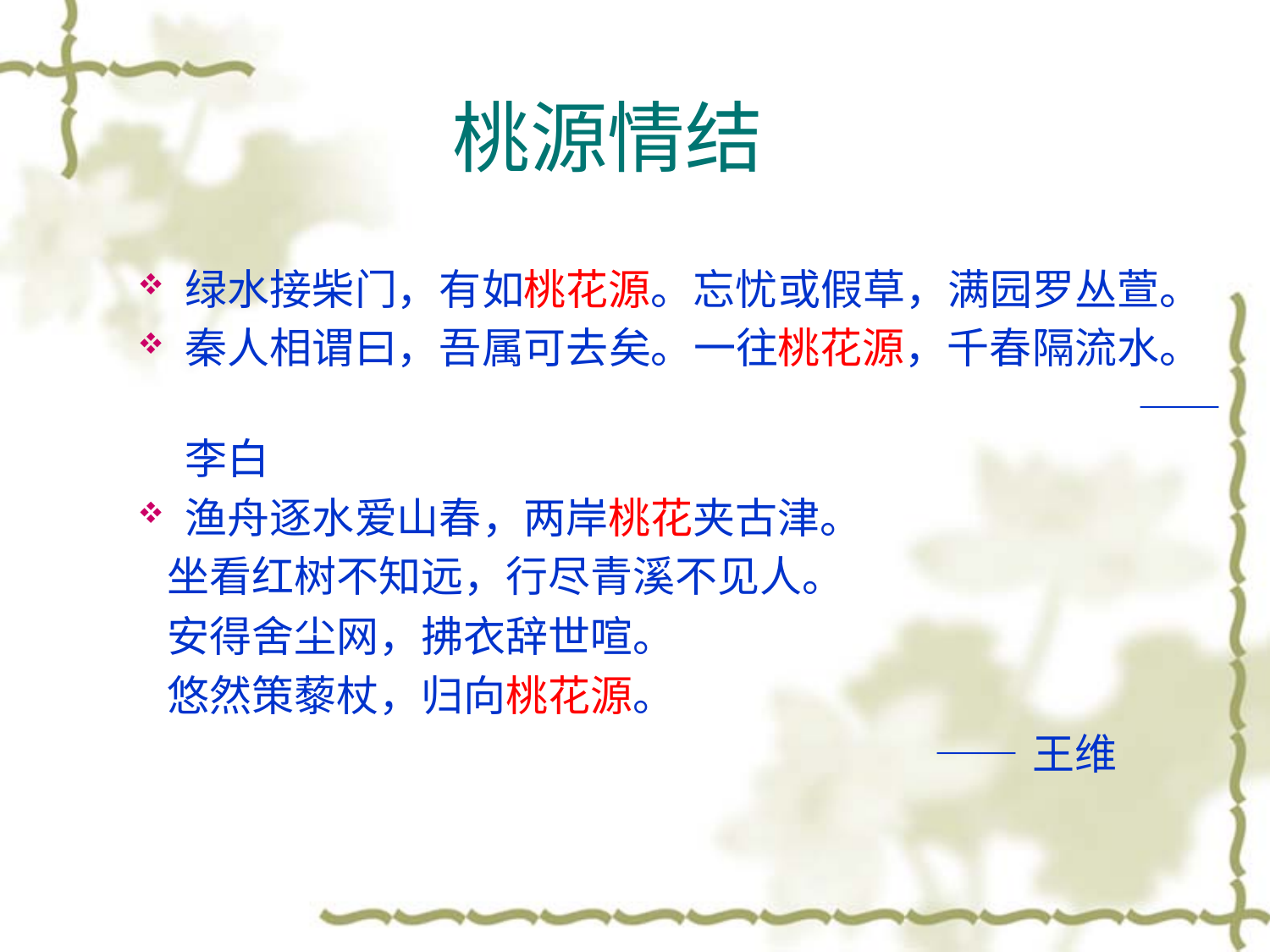

# 桃源情结
绿水接柴门，有如桃花源。忘忧或假草，满园罗丛萱。
秦人相谓曰，吾属可去矣。一往桃花源，千春隔流水。
                                                                                                         —— 李白
渔舟逐水爱山春，两岸桃花夹古津。
  坐看红树不知远，行尽青溪不见人。
  安得舍尘网，拂衣辞世喧。
  悠然策藜杖，归向桃花源。
                                                                                    ——王维